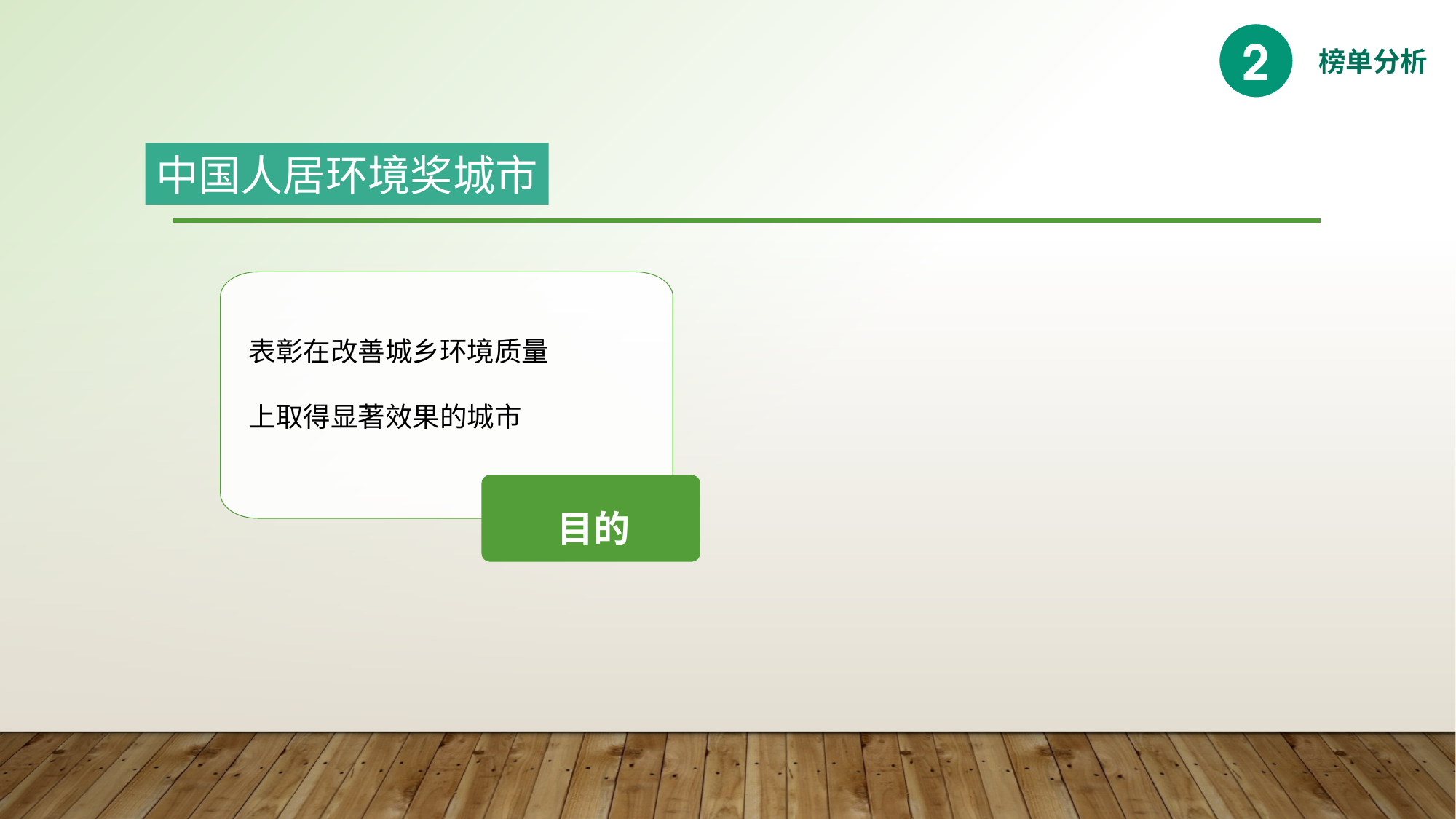

2
榜单分析
中国人居环境奖城市

表彰在改善城乡环境质量上取得显著效果的城市

目的